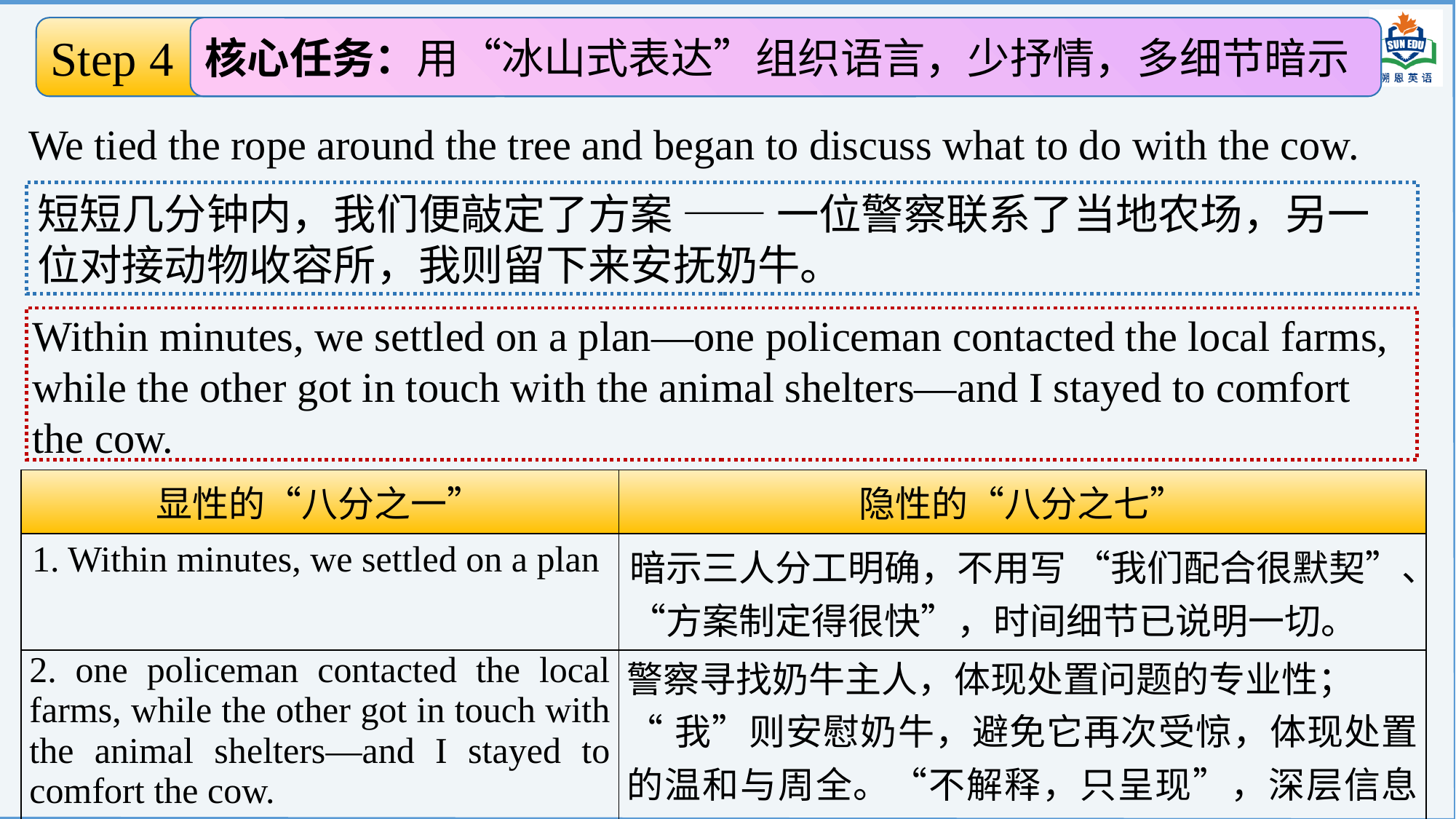

Step 4 续写情节构建
核心任务：用“冰山式表达”组织语言，少抒情，多细节暗示
搭建完整冰山
We tied the rope around the tree and began to discuss what to do with the cow.
短短几分钟内，我们便敲定了方案 —— 一位警察联系了当地农场，另一位对接动物收容所，我则留下来安抚奶牛。
Within minutes, we settled on a plan—one policeman contacted the local farms, while the other got in touch with the animal shelters—and I stayed to comfort the cow.

| 显性的“八分之一” | 隐性的“八分之七” |
| --- | --- |
| 1. Within minutes, we settled on a plan | 暗示三人分工明确，不用写 “我们配合很默契”、“方案制定得很快”，时间细节已说明一切。 |
| 2. one policeman contacted the local farms, while the other got in touch with the animal shelters—and I stayed to comfort the cow. | 警察寻找奶牛主人，体现处置问题的专业性； “我”则安慰奶牛，避免它再次受惊，体现处置的温和与周全。“不解释，只呈现”，深层信息藏在细节里符合冰山特质。 |